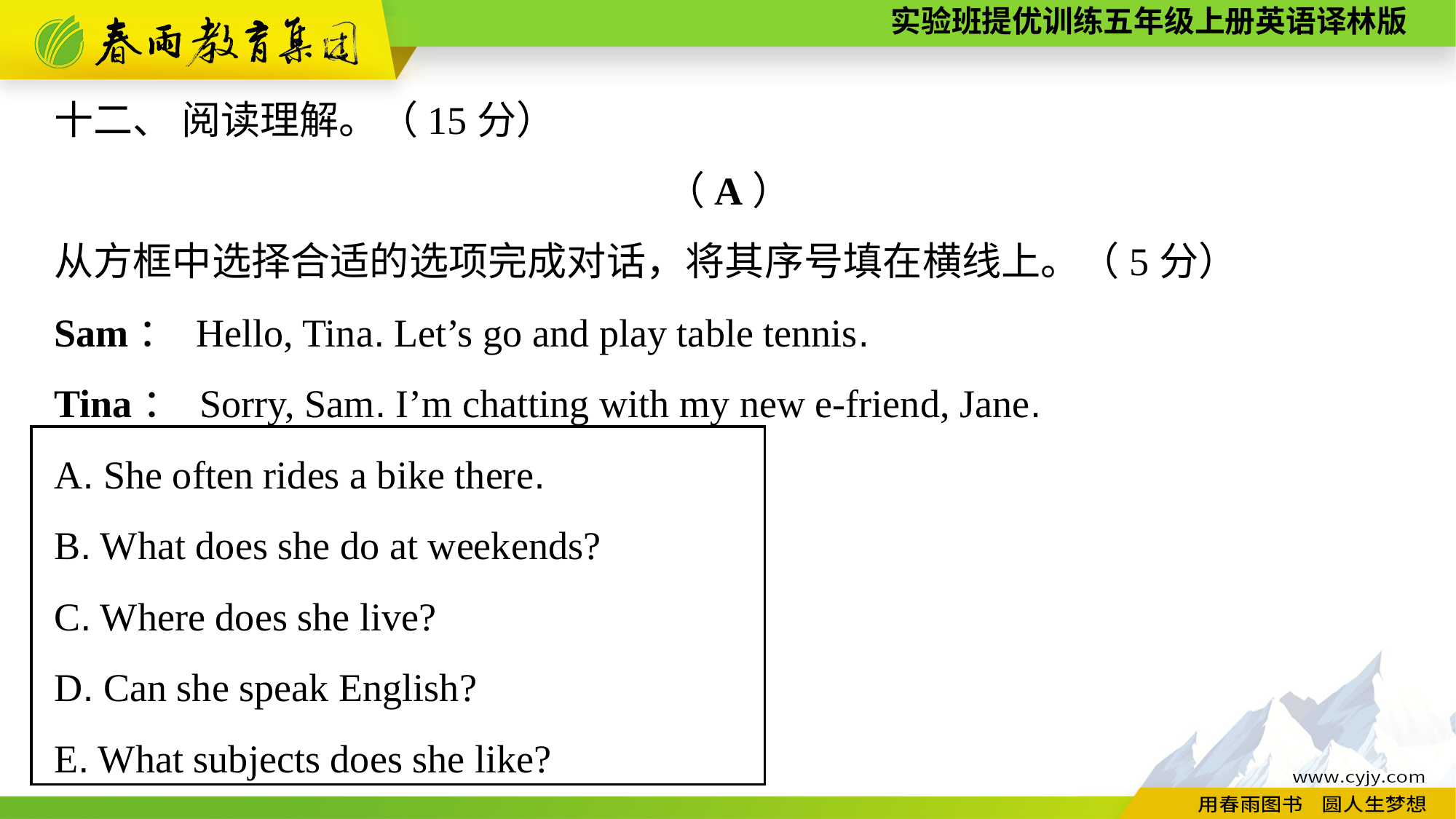

十二、 阅读理解。（15分）
（A）
从方框中选择合适的选项完成对话，将其序号填在横线上。（5分）
Sam： Hello, Tina. Let’s go and play table tennis.
Tina： Sorry, Sam. I’m chatting with my new e-friend, Jane.
A. She often rides a bike there.
B. What does she do at weekends?
C. Where does she live?
D. Can she speak English?
E. What subjects does she like?